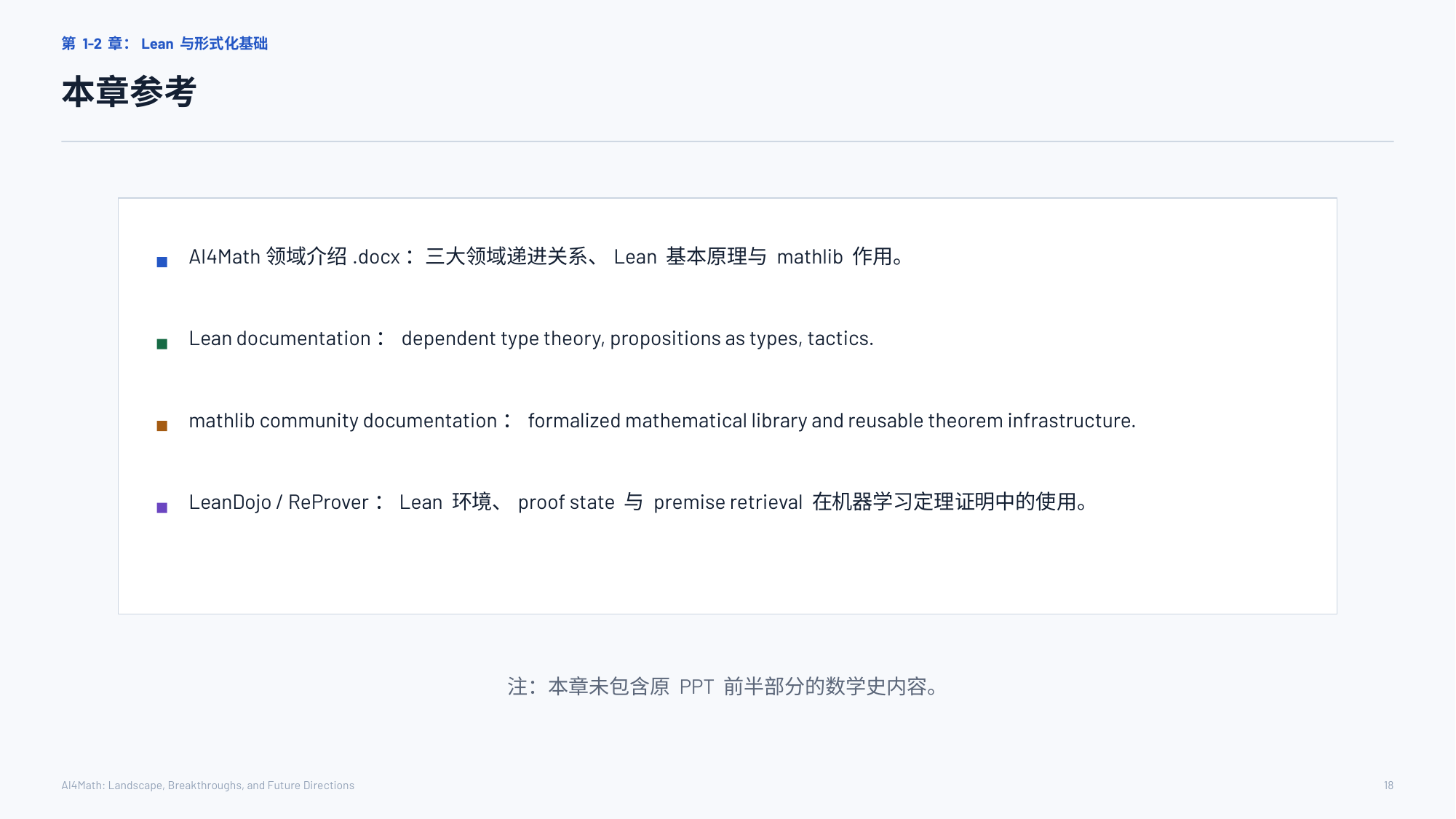

第 1-2 章：Lean 与形式化基础
本章参考

AI4Math领域介绍.docx：三大领域递进关系、Lean 基本原理与 mathlib 作用。

Lean documentation：dependent type theory, propositions as types, tactics.

mathlib community documentation：formalized mathematical library and reusable theorem infrastructure.

LeanDojo / ReProver：Lean 环境、proof state 与 premise retrieval 在机器学习定理证明中的使用。

注：本章未包含原 PPT 前半部分的数学史内容。
AI4Math: Landscape, Breakthroughs, and Future Directions
18